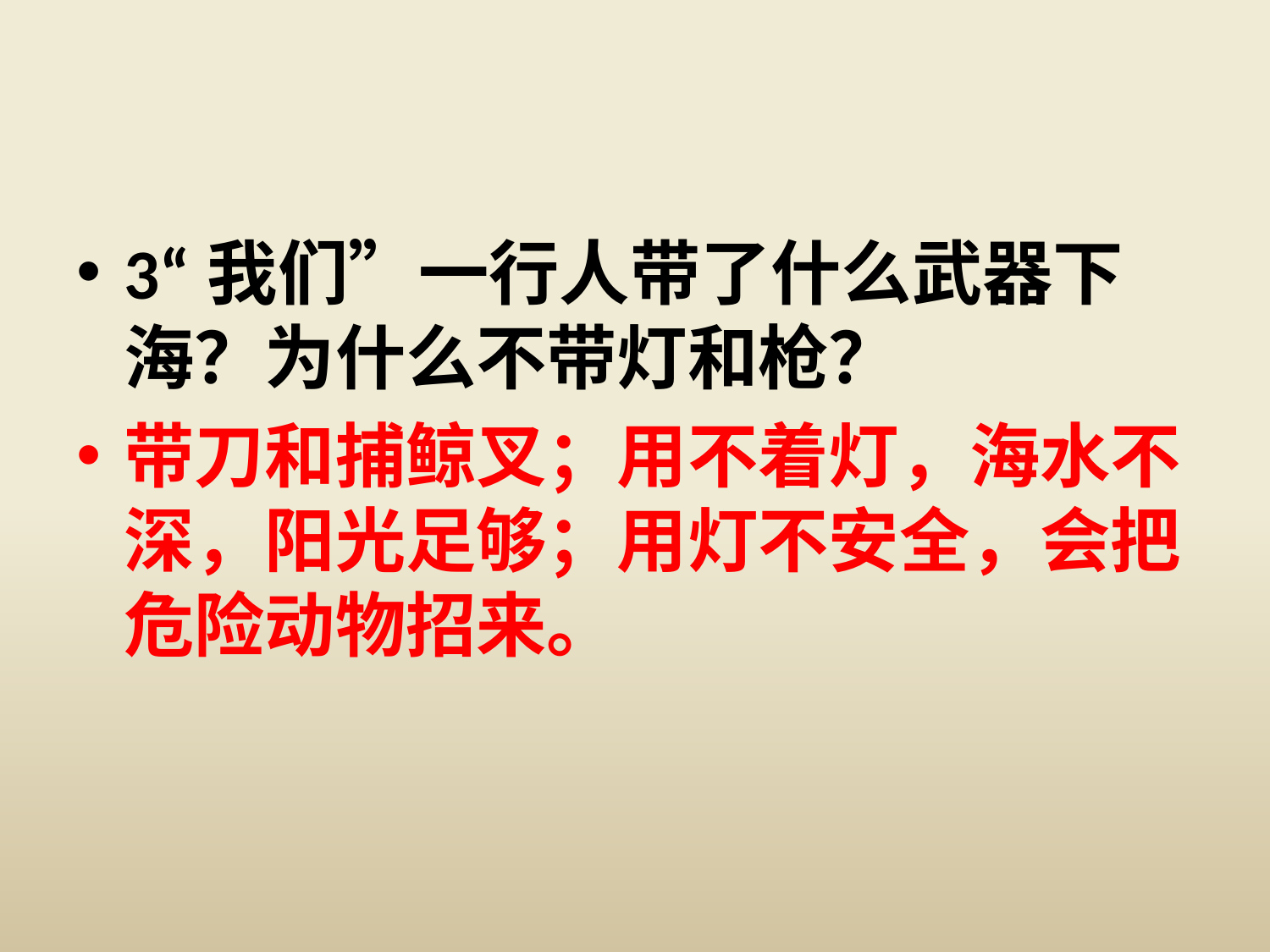

#
3“我们”一行人带了什么武器下海？为什么不带灯和枪？
带刀和捕鲸叉；用不着灯，海水不深，阳光足够；用灯不安全，会把危险动物招来。